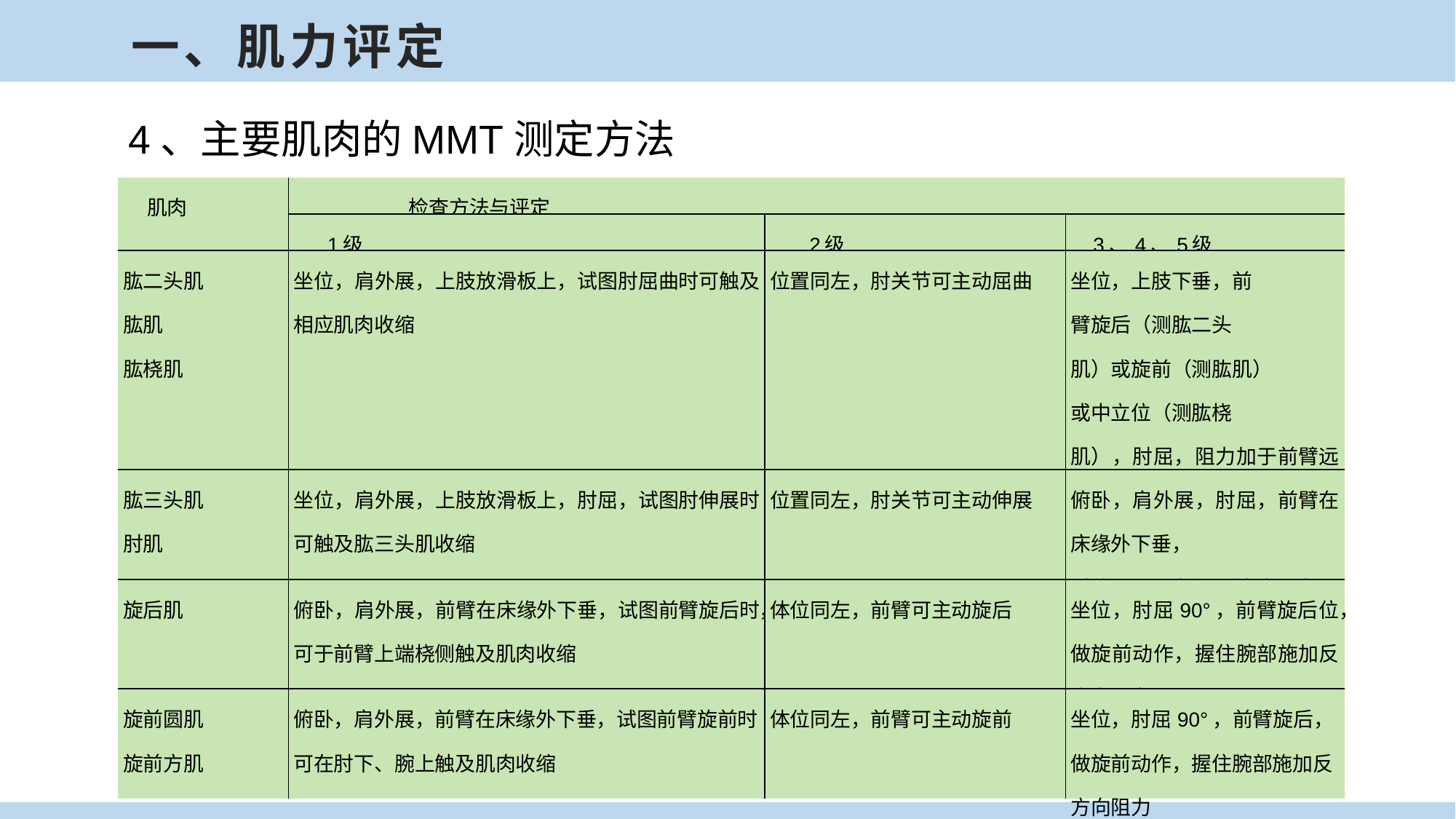

一、肌力评定
4、主要肌肉的MMT测定方法
| 肌肉 | 检查方法与评定 |  |  |
| --- | --- | --- | --- |
|  | 1级 | 2级 | 3、4、5级 |
| 肱二头肌 肱肌 肱桡肌 | 坐位，肩外展，上肢放滑板上，试图肘屈曲时可触及相应肌肉收缩 | 位置同左，肘关节可主动屈曲 | 坐位，上肢下垂，前 臂旋后（测肱二头 肌）或旋前（测肱肌） 或中立位（测肱桡 肌），肘屈，阻力加于前臂远端 |
| 肱三头肌 肘肌 | 坐位，肩外展，上肢放滑板上，肘屈，试图肘伸展时可触及肱三头肌收缩 | 位置同左，肘关节可主动伸展 | 俯卧，肩外展，肘屈，前臂在床缘外下垂， 肘伸展，阻力加于前臂远端 |
| 旋后肌 | 俯卧，肩外展，前臂在床缘外下垂，试图前臂旋后时，可于前臂上端桡侧触及肌肉收缩 | 体位同左，前臂可主动旋后 | 坐位，肘屈90°，前臂旋后位，做旋前动作，握住腕部施加反方向阻力 |
| 旋前圆肌 旋前方肌 | 俯卧，肩外展，前臂在床缘外下垂，试图前臂旋前时可在肘下、腕上触及肌肉收缩 | 体位同左，前臂可主动旋前 | 坐位，肘屈90°，前臂旋后，做旋前动作，握住腕部施加反方向阻力 |